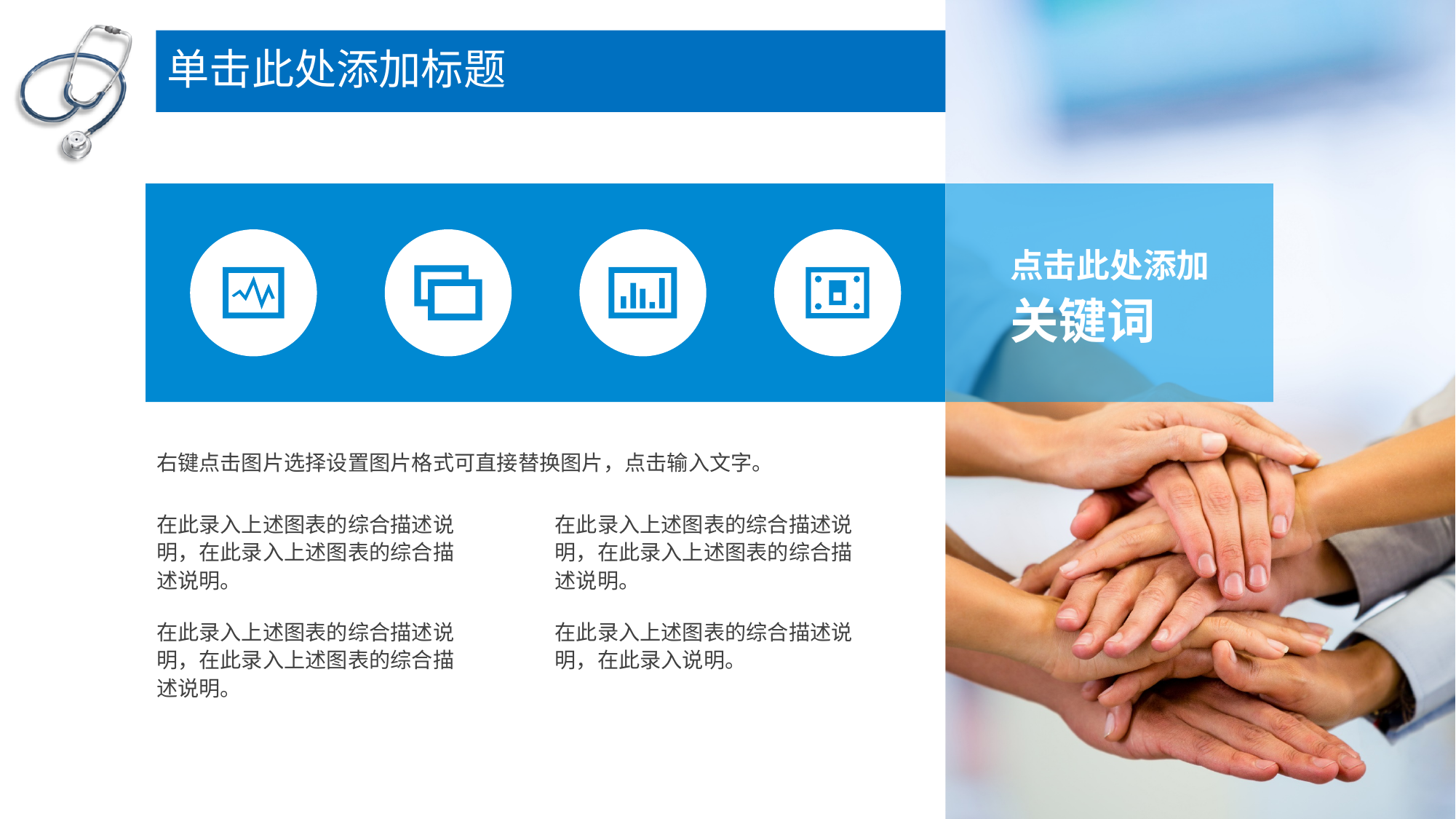

# 单击此处添加标题

点击此处添加关键词
右键点击图片选择设置图片格式可直接替换图片，点击输入文字。
在此录入上述图表的综合描述说明，在此录入上述图表的综合描述说明。
在此录入上述图表的综合描述说明，在此录入上述图表的综合描述说明。
在此录入上述图表的综合描述说明，在此录入上述图表的综合描述说明。
在此录入上述图表的综合描述说明，在此录入说明。